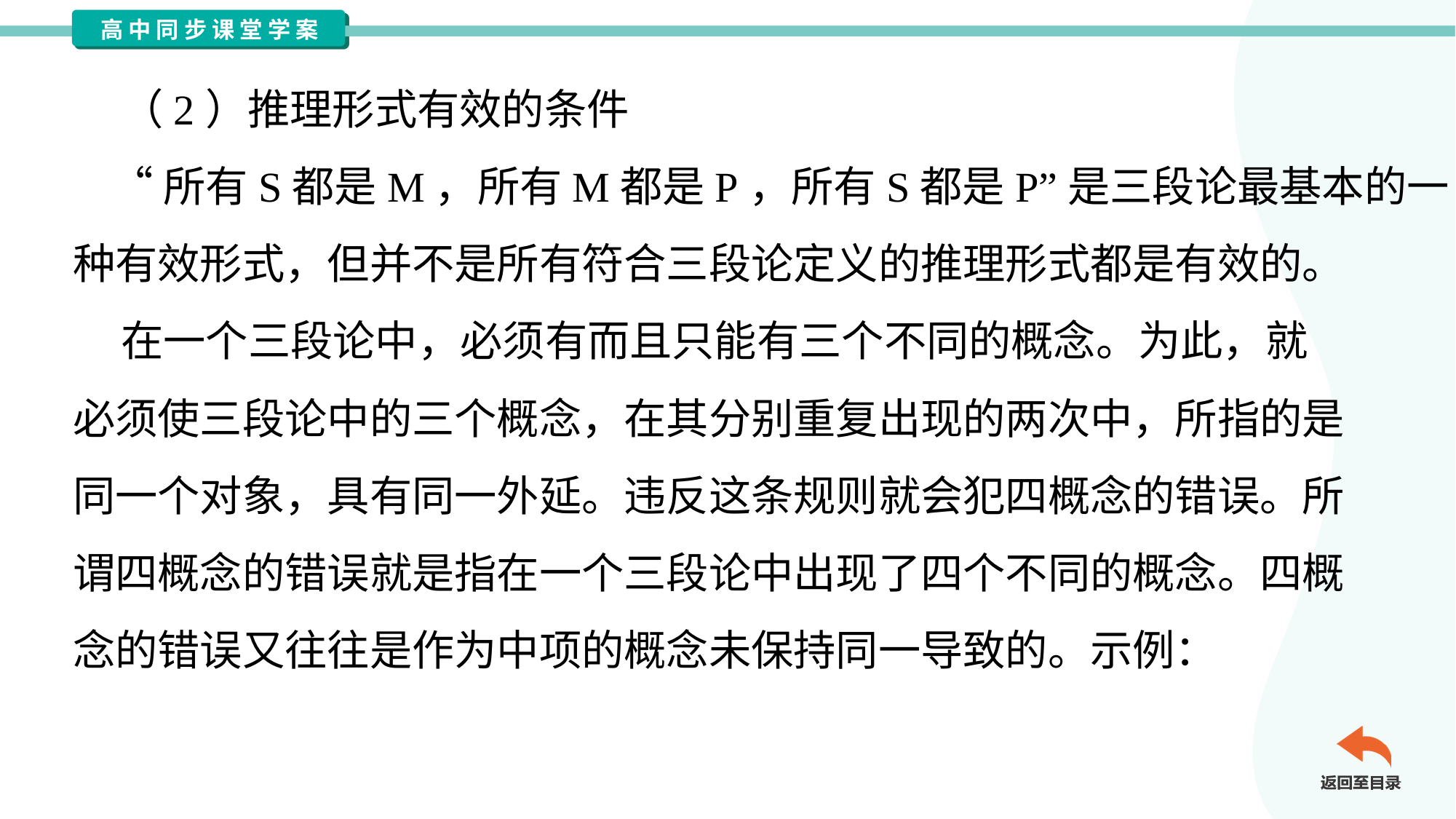

（2）推理形式有效的条件
    “所有S都是M，所有M都是P，所有S都是P”是三段论最基本的一
种有效形式，但并不是所有符合三段论定义的推理形式都是有效的。
    在一个三段论中，必须有而且只能有三个不同的概念。为此，就
必须使三段论中的三个概念，在其分别重复出现的两次中，所指的是
同一个对象，具有同一外延。违反这条规则就会犯四概念的错误。所
谓四概念的错误就是指在一个三段论中出现了四个不同的概念。四概
念的错误又往往是作为中项的概念未保持同一导致的。示例：